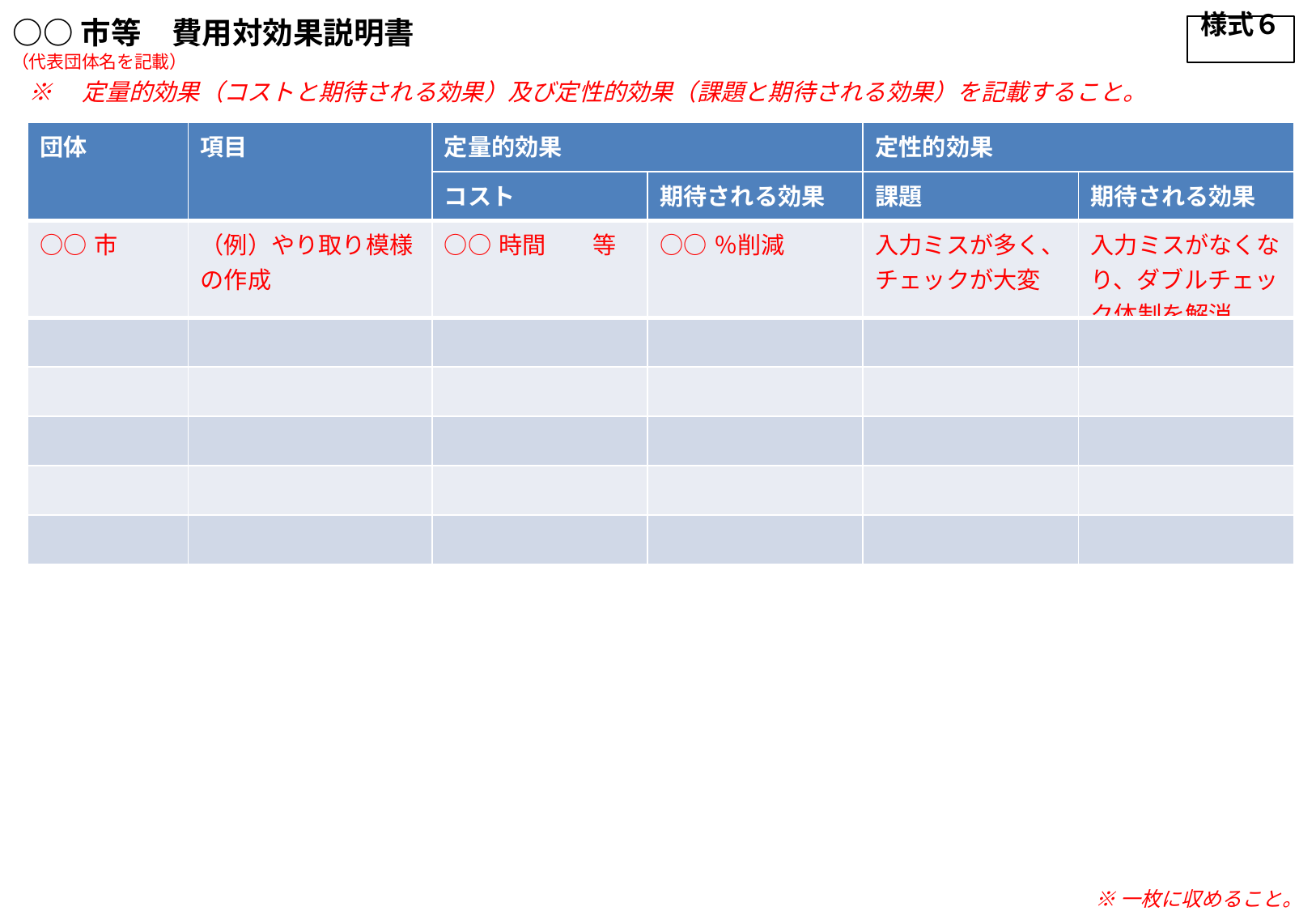

○○市等　費用対効果説明書
様式６
（代表団体名を記載）
※　定量的効果（コストと期待される効果）及び定性的効果（課題と期待される効果）を記載すること。
| 団体 | 項目 | 定量的効果 |  | 定性的効果 |  |
| --- | --- | --- | --- | --- | --- |
|  |  | コスト | 期待される効果 | 課題 | 期待される効果 |
| ○○市 | （例）やり取り模様の作成 | ○○時間　　等 | ○○％削減 | 入力ミスが多く、チェックが大変 | 入力ミスがなくなり、ダブルチェック体制を解消 |
|  |  |  |  |  |  |
|  |  |  |  |  |  |
|  |  |  |  |  |  |
|  |  |  |  |  |  |
|  |  |  |  |  |  |
※一枚に収めること。